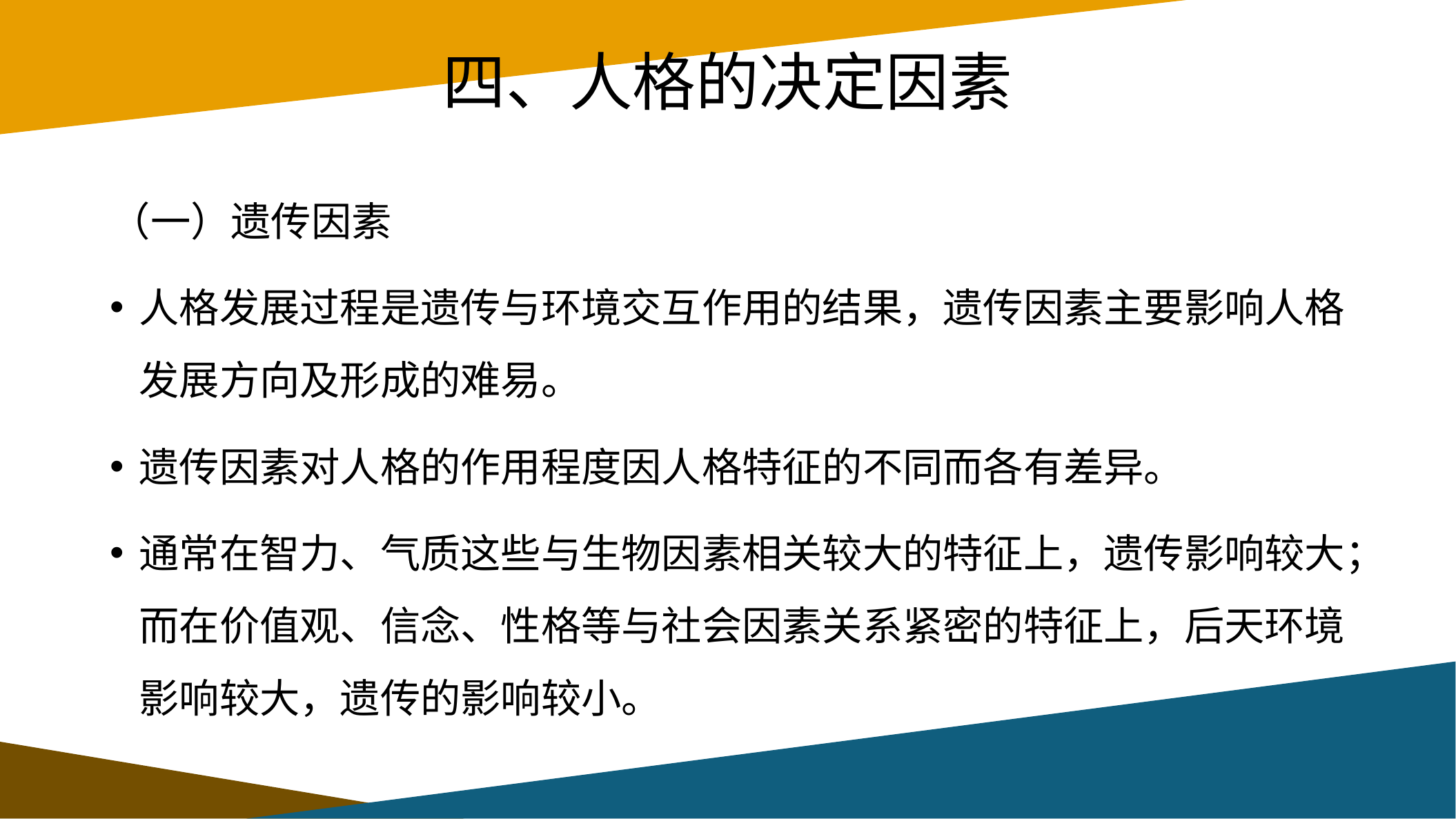

# 四、人格的决定因素
（一）遗传因素
人格发展过程是遗传与环境交互作用的结果，遗传因素主要影响人格发展方向及形成的难易。
遗传因素对人格的作用程度因人格特征的不同而各有差异。
通常在智力、气质这些与生物因素相关较大的特征上，遗传影响较大；而在价值观、信念、性格等与社会因素关系紧密的特征上，后天环境影响较大，遗传的影响较小。